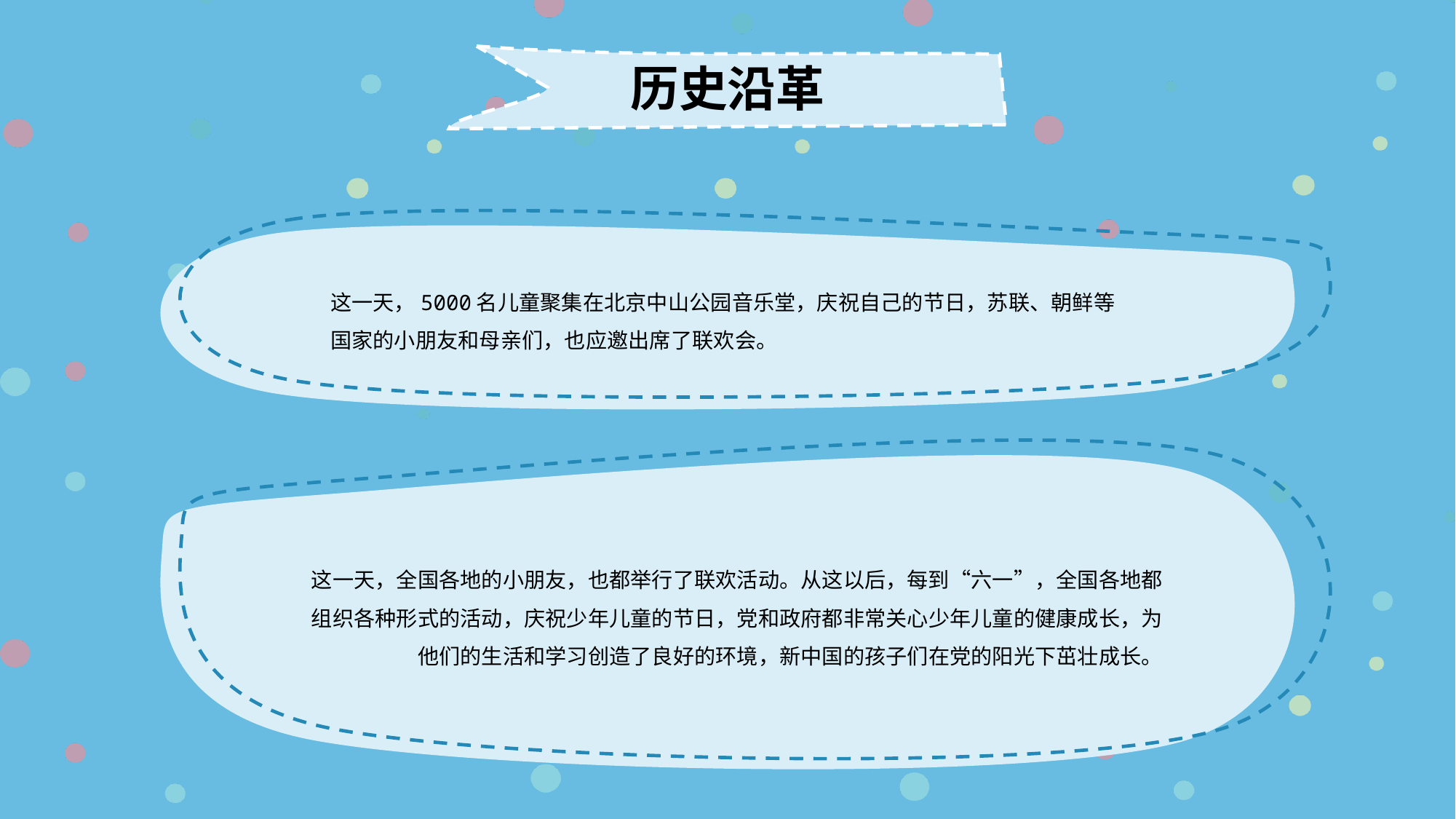

历史沿革

这一天，5000名儿童聚集在北京中山公园音乐堂，庆祝自己的节日，苏联、朝鲜等国家的小朋友和母亲们，也应邀出席了联欢会。

这一天，全国各地的小朋友，也都举行了联欢活动。从这以后，每到“六一”，全国各地都组织各种形式的活动，庆祝少年儿童的节日，党和政府都非常关心少年儿童的健康成长，为他们的生活和学习创造了良好的环境，新中国的孩子们在党的阳光下茁壮成长。